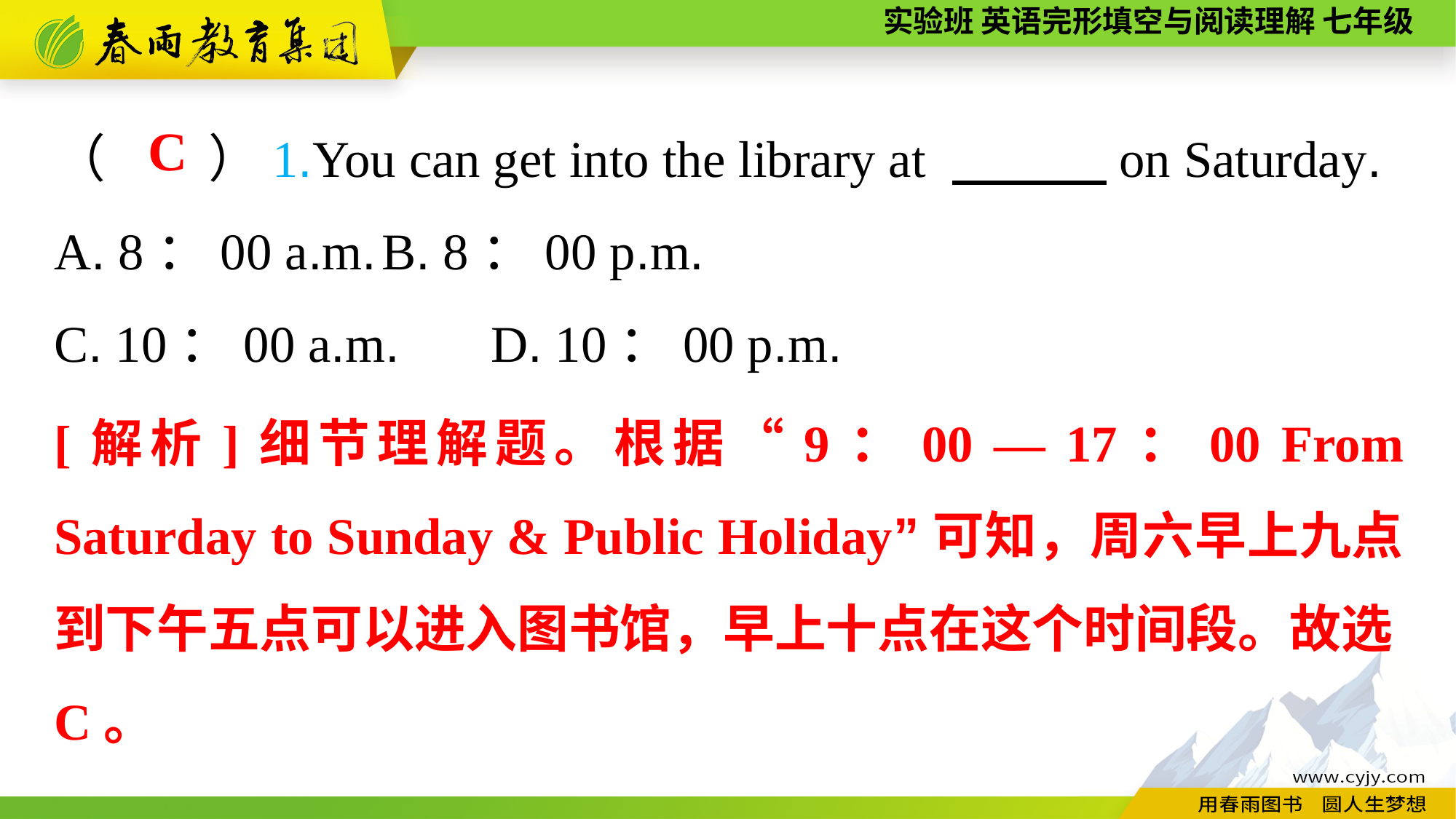

（　　）1.You can get into the library at 　　　on Saturday.
A. 8：00 a.m.	B. 8：00 p.m.
C. 10：00 a.m.	D. 10：00 p.m.
C
[解析]细节理解题。根据“9：00 — 17：00 From Saturday to Sunday & Public Holiday”可知，周六早上九点到下午五点可以进入图书馆，早上十点在这个时间段。故选C。